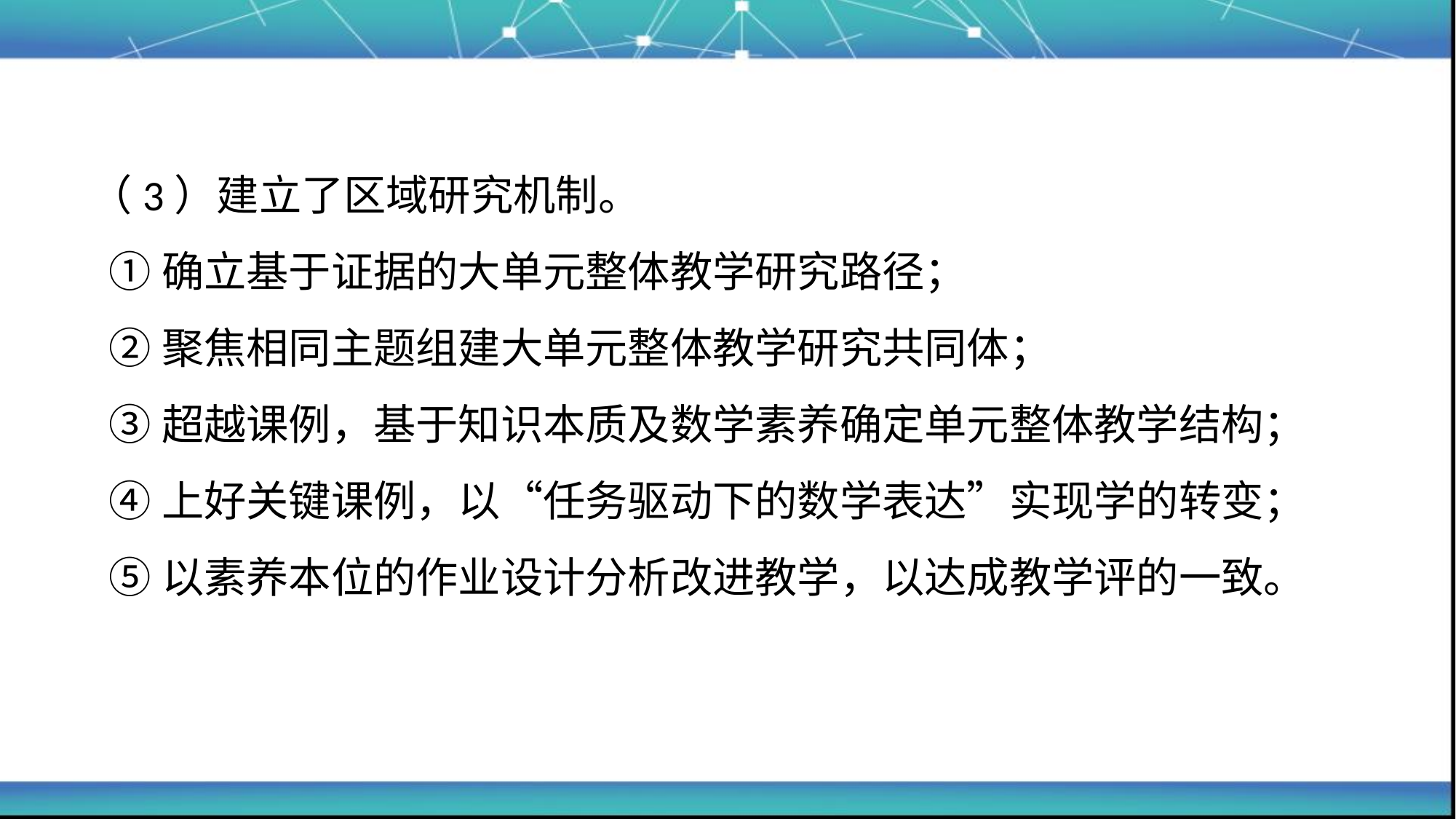

（3）建立了区域研究机制。
  ①确立基于证据的大单元整体教学研究路径；
  ②聚焦相同主题组建大单元整体教学研究共同体；
  ③超越课例，基于知识本质及数学素养确定单元整体教学结构；
  ④上好关键课例，以“任务驱动下的数学表达”实现学的转变；
  ⑤以素养本位的作业设计分析改进教学，以达成教学评的一致。